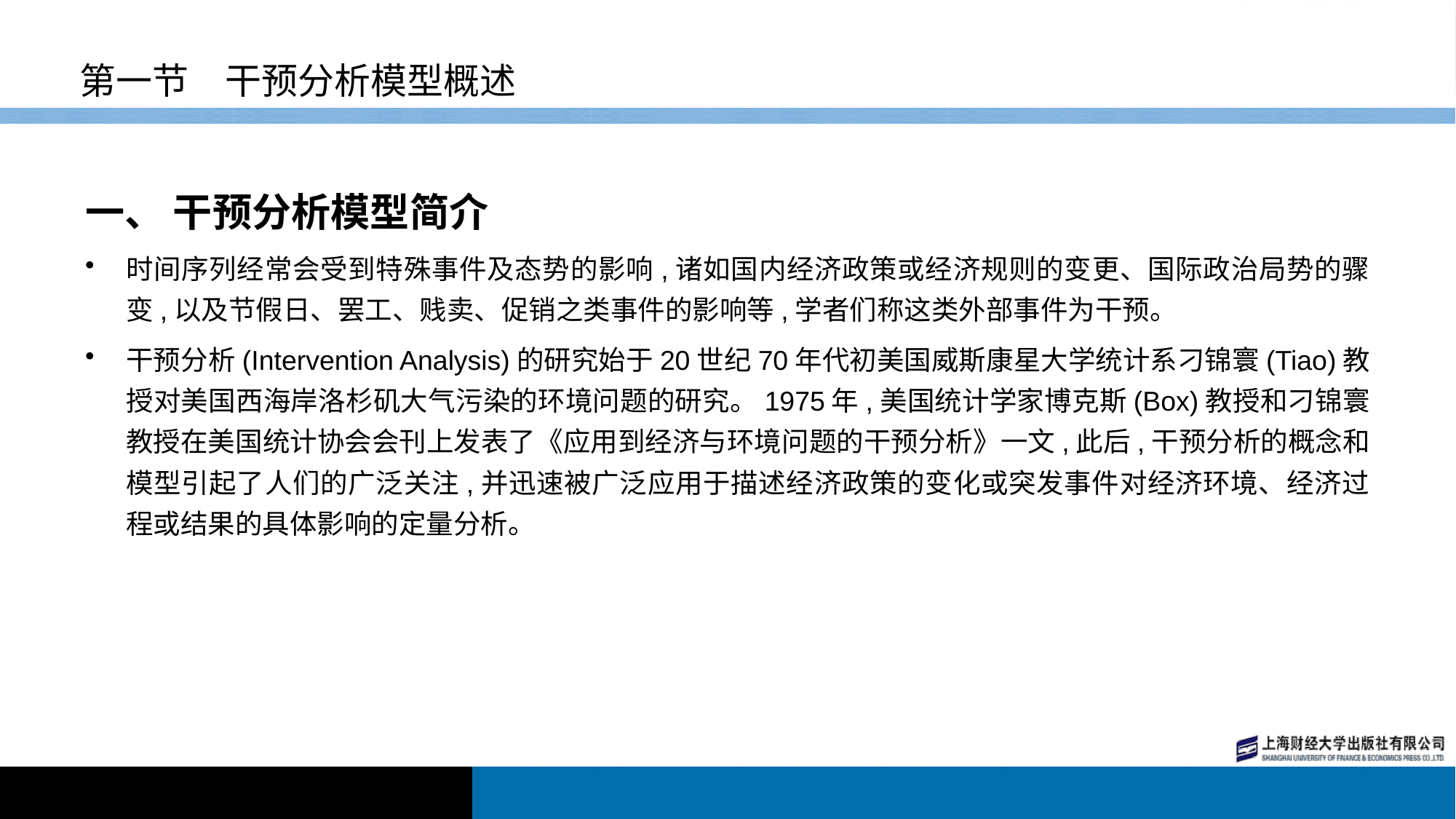

# 第一节　干预分析模型概述
一、 干预分析模型简介
时间序列经常会受到特殊事件及态势的影响,诸如国内经济政策或经济规则的变更、国际政治局势的骤变,以及节假日、罢工、贱卖、促销之类事件的影响等,学者们称这类外部事件为干预。
干预分析(Intervention Analysis)的研究始于20世纪70年代初美国威斯康星大学统计系刁锦寰(Tiao)教授对美国西海岸洛杉矶大气污染的环境问题的研究。1975年,美国统计学家博克斯(Box)教授和刁锦寰教授在美国统计协会会刊上发表了《应用到经济与环境问题的干预分析》一文,此后,干预分析的概念和模型引起了人们的广泛关注,并迅速被广泛应用于描述经济政策的变化或突发事件对经济环境、经济过程或结果的具体影响的定量分析。
3